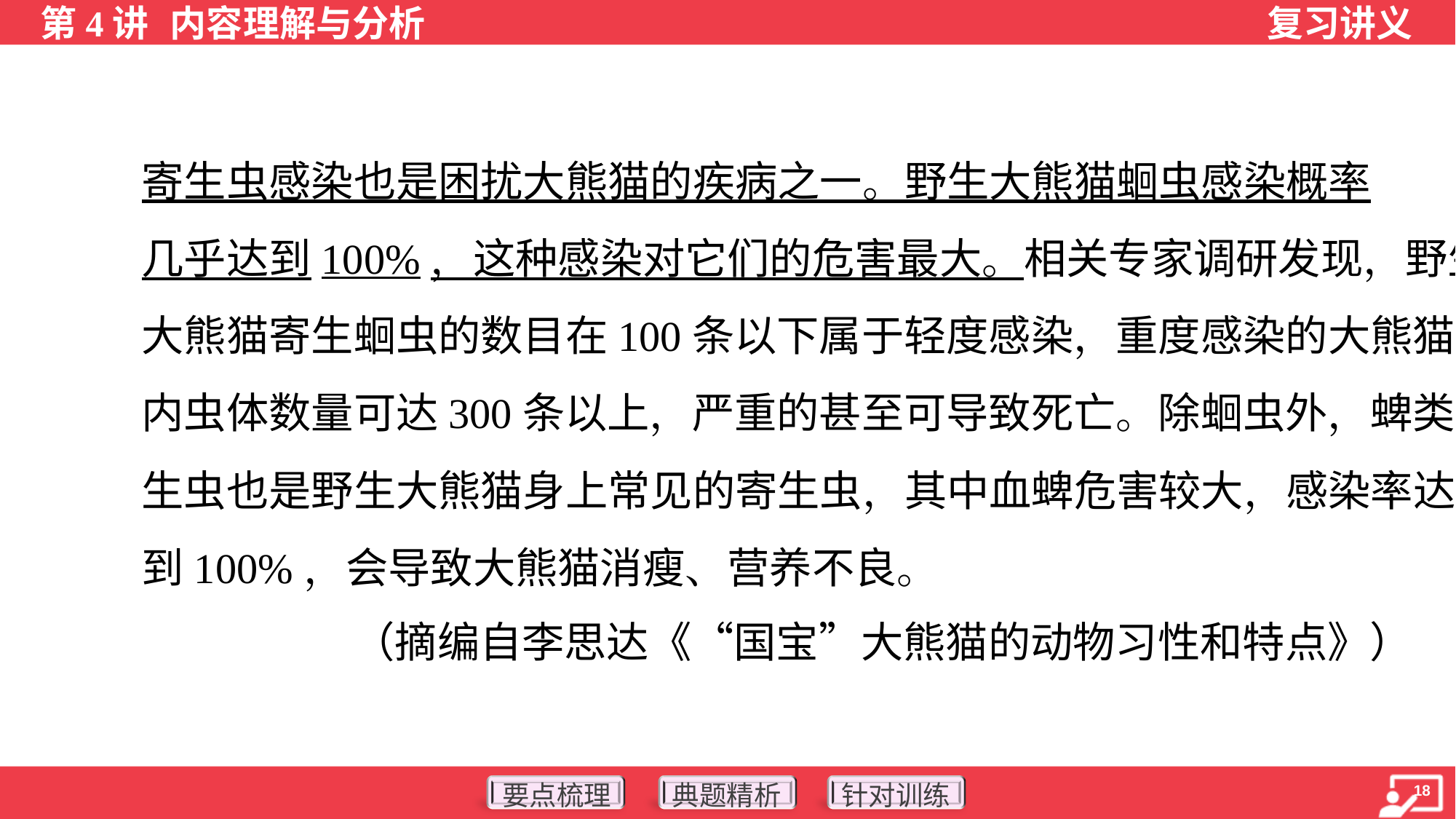

寄生虫感染也是困扰大熊猫的疾病之一。野生大熊猫蛔虫感染概率
几乎达到100%，这种感染对它们的危害最大。相关专家调研发现，野生
大熊猫寄生蛔虫的数目在100条以下属于轻度感染，重度感染的大熊猫体
内虫体数量可达300条以上，严重的甚至可导致死亡。除蛔虫外，蜱类寄
生虫也是野生大熊猫身上常见的寄生虫，其中血蜱危害较大，感染率达
到100%，会导致大熊猫消瘦、营养不良。
（摘编自李思达《“国宝”大熊猫的动物习性和特点》）